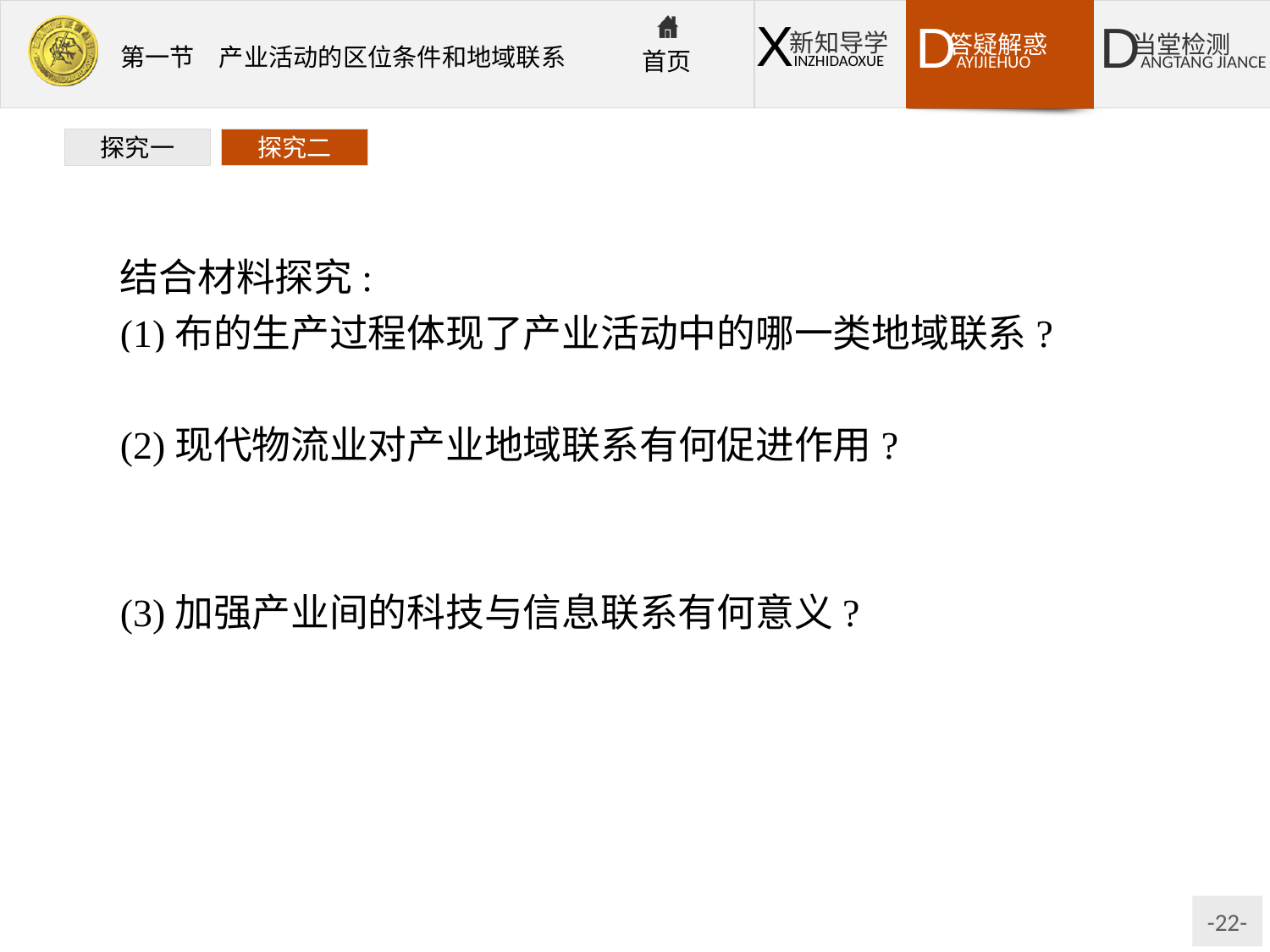

探究一
探究二
结合材料探究:
(1)布的生产过程体现了产业活动中的哪一类地域联系?
提示生产协作。
(2)现代物流业对产业地域联系有何促进作用?
提示形成运输、仓储、包装、配送等完整的供应链,减少企业库存,降低运营成本,提高经济效益。
(3)加强产业间的科技与信息联系有何意义?
提示加强经济协作,扩大技术交流;交流和共享信息资源;内部管理和对外联系的网络化。